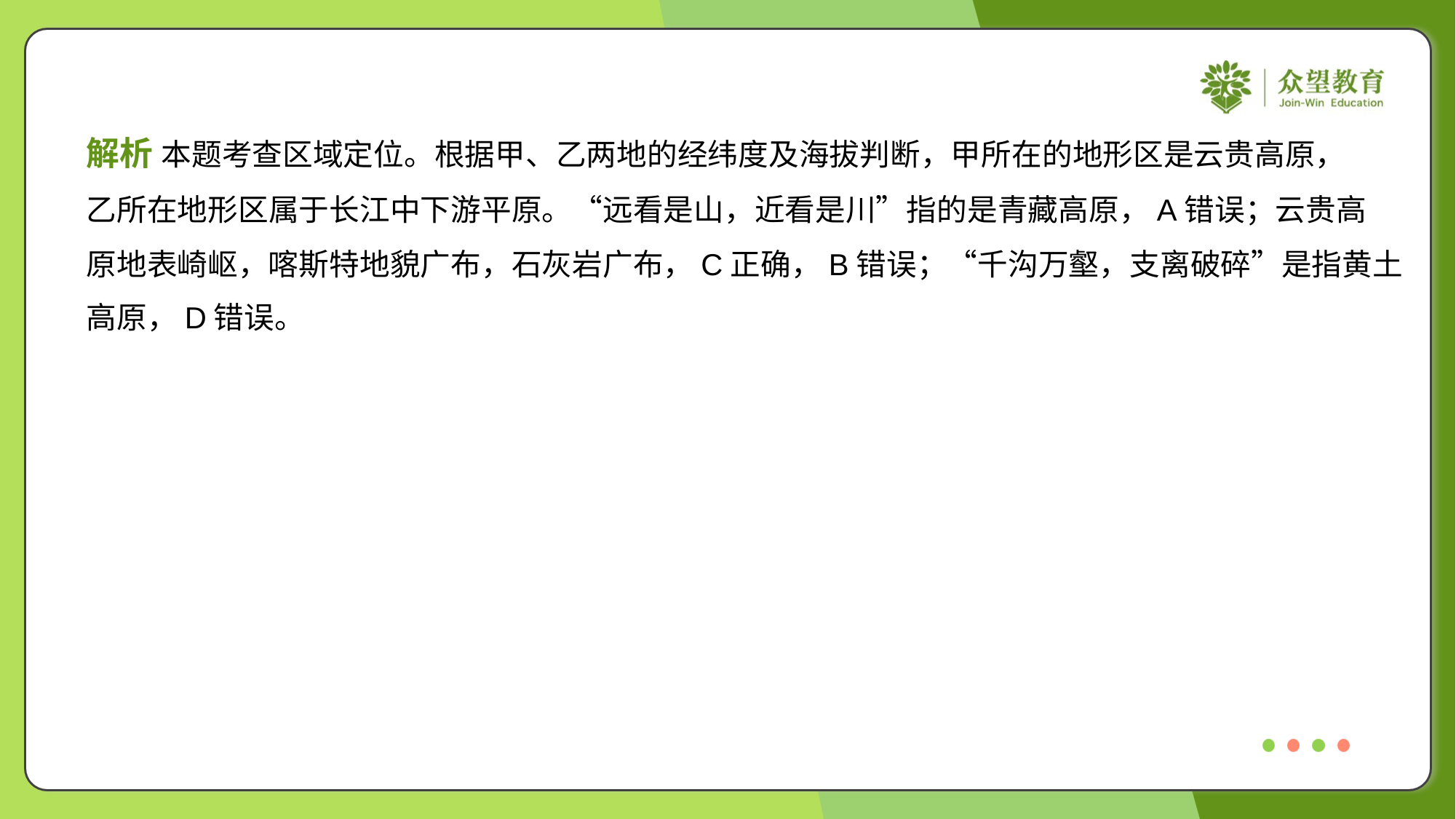

解析 本题考查区域定位。根据甲、乙两地的经纬度及海拔判断，甲所在的地形区是云贵高原，
乙所在地形区属于长江中下游平原。“远看是山，近看是川”指的是青藏高原，A错误；云贵高
原地表崎岖，喀斯特地貌广布，石灰岩广布，C正确，B错误；“千沟万壑，支离破碎”是指黄土
高原，D错误。